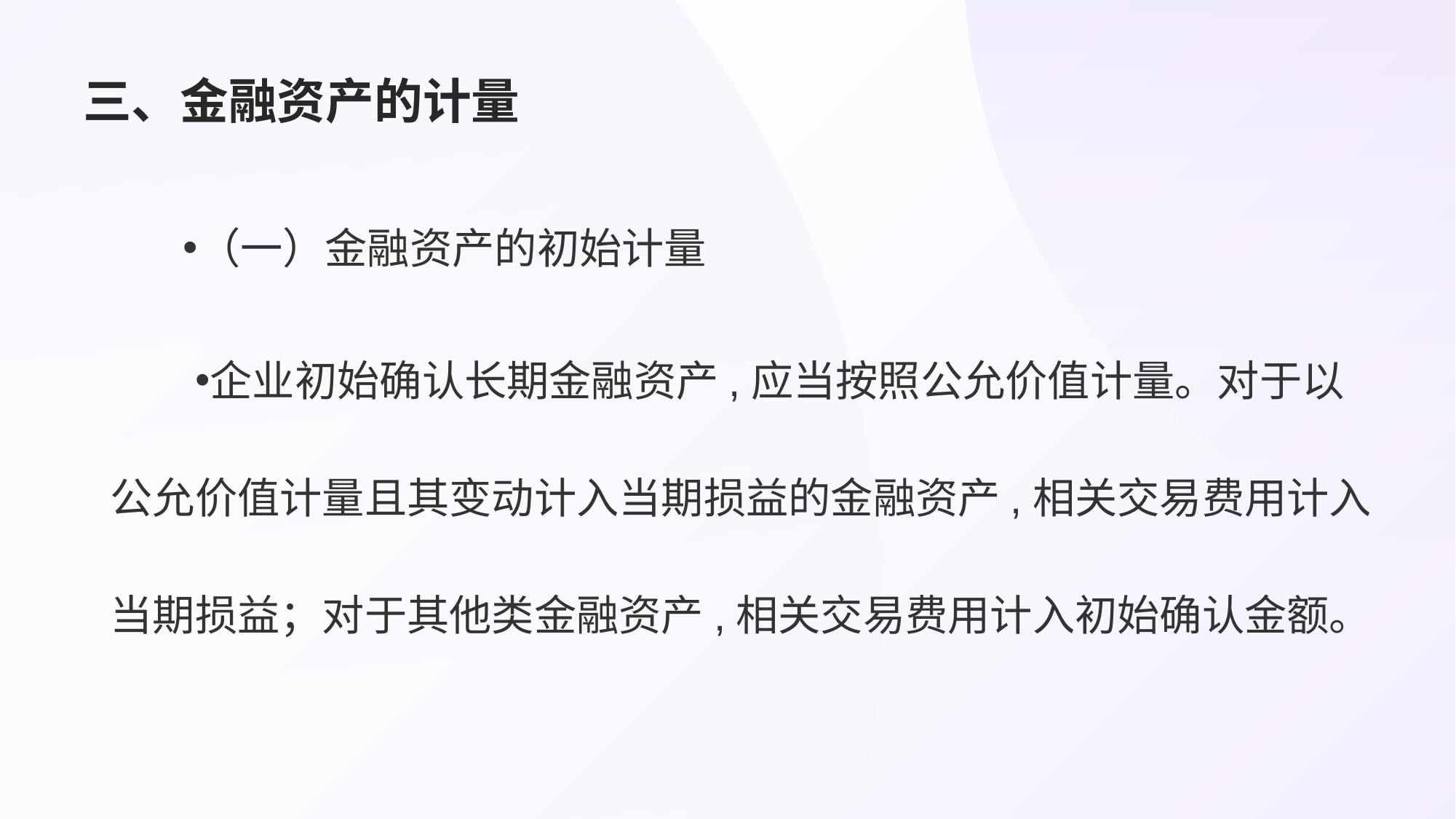

# 三、金融资产的计量
（一）金融资产的初始计量
企业初始确认长期金融资产,应当按照公允价值计量。对于以公允价值计量且其变动计入当期损益的金融资产,相关交易费用计入当期损益；对于其他类金融资产,相关交易费用计入初始确认金额。